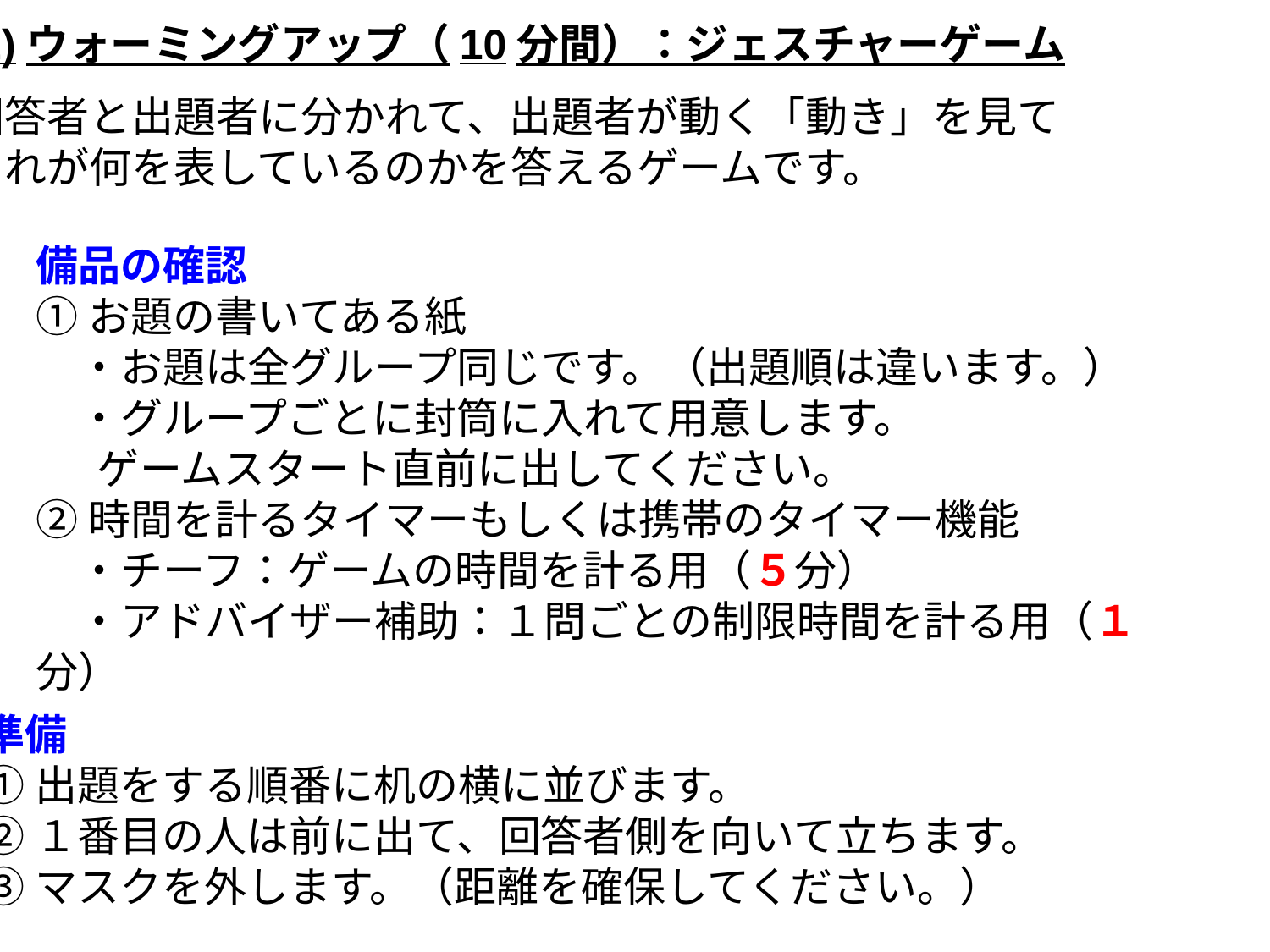

(2)ウォーミングアップ（10分間）：ジェスチャーゲーム
回答者と出題者に分かれて、出題者が動く「動き」を見て
それが何を表しているのかを答えるゲームです。
備品の確認
①お題の書いてある紙
　・お題は全グループ同じです。（出題順は違います。）
　・グループごとに封筒に入れて用意します。
　  ゲームスタート直前に出してください。
②時間を計るタイマーもしくは携帯のタイマー機能
　・チーフ：ゲームの時間を計る用（５分）
　・アドバイザー補助：１問ごとの制限時間を計る用（１分）
準備
①出題をする順番に机の横に並びます。
②１番目の人は前に出て、回答者側を向いて立ちます。
③マスクを外します。（距離を確保してください。）